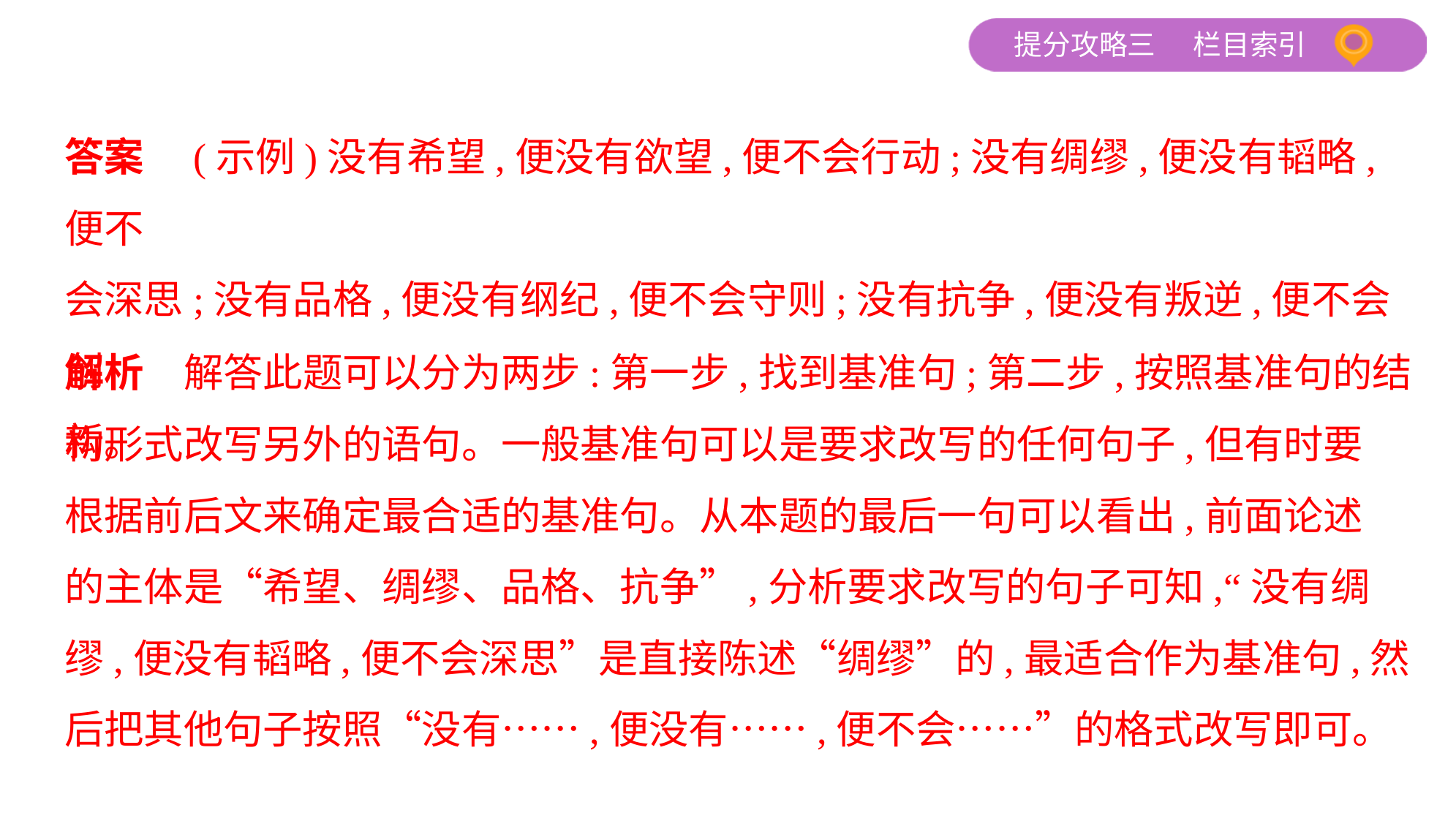

答案　(示例)没有希望,便没有欲望,便不会行动;没有绸缪,便没有韬略,便不
会深思;没有品格,便没有纲纪,便不会守则;没有抗争,便没有叛逆,便不会创
新。
解析　解答此题可以分为两步:第一步,找到基准句;第二步,按照基准句的结
构形式改写另外的语句。一般基准句可以是要求改写的任何句子,但有时要
根据前后文来确定最合适的基准句。从本题的最后一句可以看出,前面论述
的主体是“希望、绸缪、品格、抗争”,分析要求改写的句子可知,“没有绸
缪,便没有韬略,便不会深思”是直接陈述“绸缪”的,最适合作为基准句,然
后把其他句子按照“没有……,便没有……,便不会……”的格式改写即可。